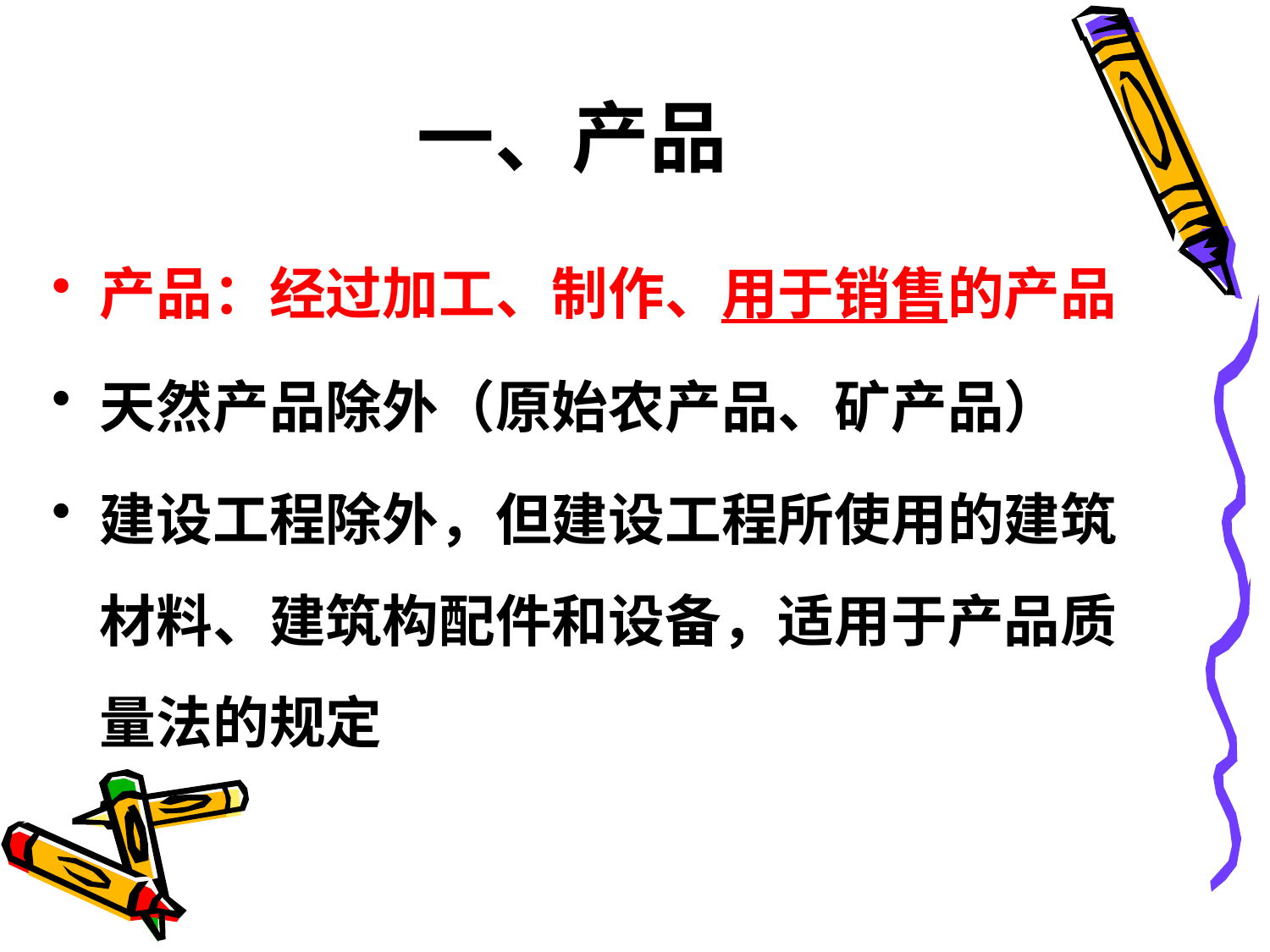

# 一、产品
产品：经过加工、制作、用于销售的产品
天然产品除外（原始农产品、矿产品）
建设工程除外，但建设工程所使用的建筑材料、建筑构配件和设备，适用于产品质量法的规定